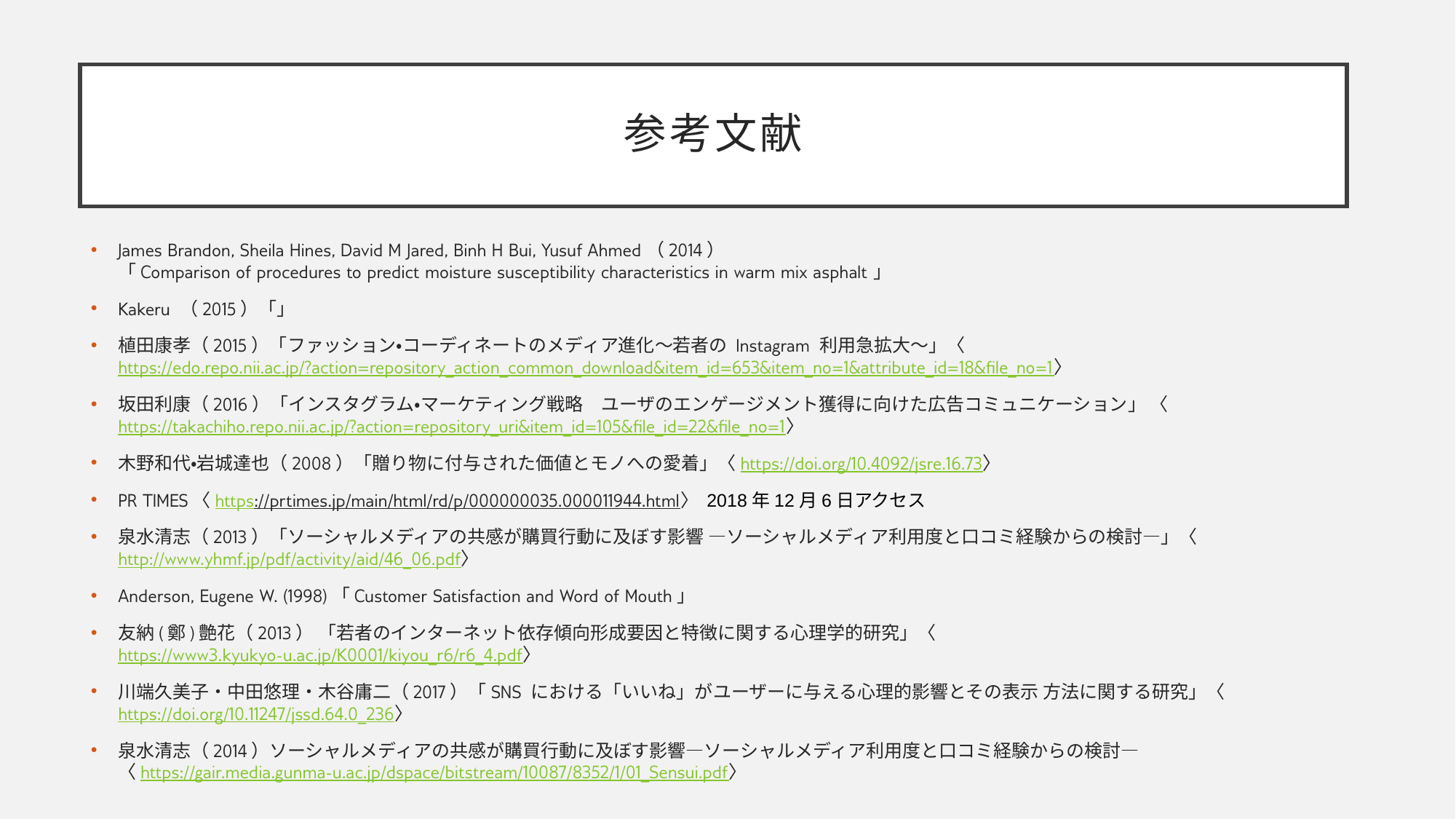

# 参考文献
James Brandon, Sheila Hines, David M Jared, Binh H Bui, Yusuf Ahmed（2014）
「Comparison of procedures to predict moisture susceptibility characteristics in warm mix asphalt」
Kakeru （2015）「」
植田康孝（2015）「ファッション・コーディネートのメディア進化〜若者の Instagram 利用急拡大〜」〈https://edo.repo.nii.ac.jp/?action=repository_action_common_download&item_id=653&item_no=1&attribute_id=18&file_no=1〉
坂田利康（2016）「インスタグラム・マーケティング戦略　ユーザのエンゲージメント獲得に向けた広告コミュニケーション」 〈https://takachiho.repo.nii.ac.jp/?action=repository_uri&item_id=105&file_id=22&file_no=1〉
木野和代・岩城達也（2008）「贈り物に付与された価値とモノへの愛着」〈https://doi.org/10.4092/jsre.16.73〉
PR TIMES〈https://prtimes.jp/main/html/rd/p/000000035.000011944.html〉 2018年12月6日アクセス
泉水清志（2013）「ソーシャルメディアの共感が購買行動に及ぼす影響 ―ソーシャルメディア利用度と口コミ経験からの検討―」〈http://www.yhmf.jp/pdf/activity/aid/46_06.pdf〉
Anderson, Eugene W. (1998)「Customer Satisfaction and Word of Mouth」
友納(鄭)艶花（2013） 「若者のインターネット依存傾向形成要因と特徴に関する心理学的研究」〈https://www3.kyukyo-u.ac.jp/K0001/kiyou_r6/r6_4.pdf〉
川端久美子・中田悠理・木谷庸二（2017）「SNS における「いいね」がユーザーに与える心理的影響とその表示 方法に関する研究」〈https://doi.org/10.11247/jssd.64.0_236〉
泉水清志（2014）ソーシャルメディアの共感が購買行動に及ぼす影響―ソーシャルメディア利用度と口コミ経験からの検討―
〈https://gair.media.gunma-u.ac.jp/dspace/bitstream/10087/8352/1/01_Sensui.pdf〉